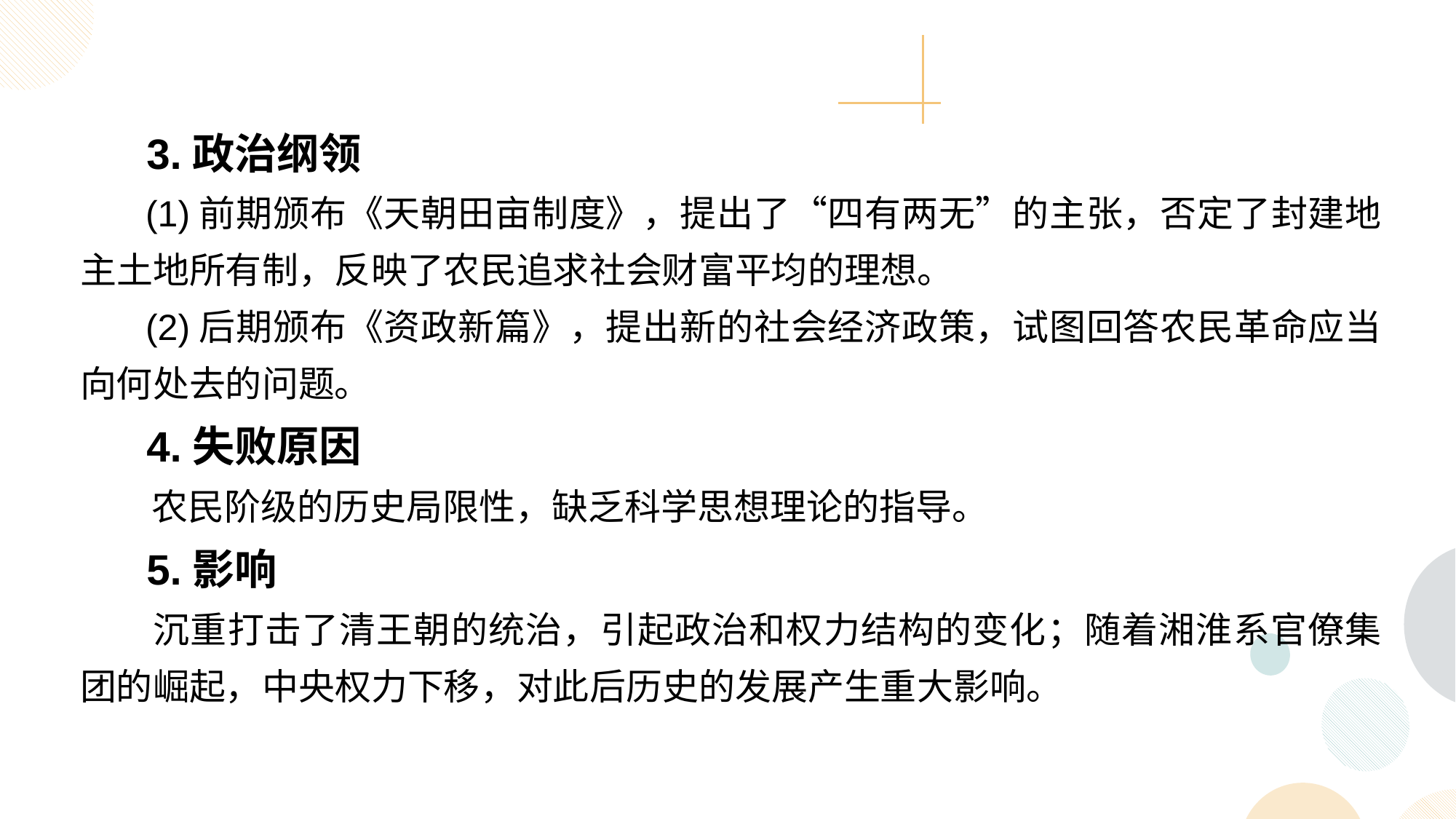

3.政治纲领
 (1)前期颁布《天朝田亩制度》，提出了“四有两无”的主张，否定了封建地主土地所有制，反映了农民追求社会财富平均的理想。
 (2)后期颁布《资政新篇》，提出新的社会经济政策，试图回答农民革命应当向何处去的问题。
 4.失败原因
 农民阶级的历史局限性，缺乏科学思想理论的指导。
 5.影响
 沉重打击了清王朝的统治，引起政治和权力结构的变化；随着湘淮系官僚集团的崛起，中央权力下移，对此后历史的发展产生重大影响。